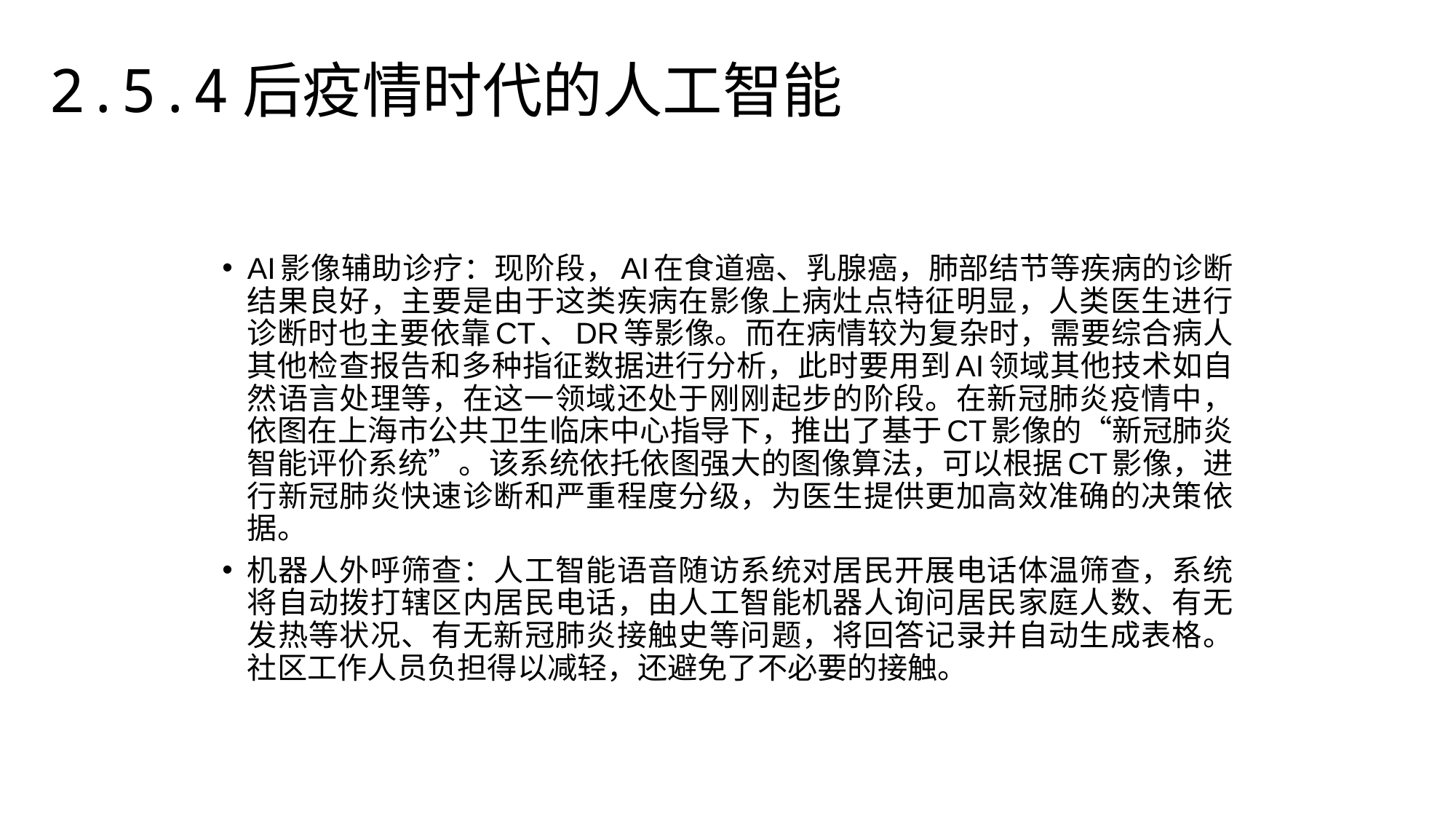

2.5.4后疫情时代的人工智能
AI影像辅助诊疗：现阶段，AI在食道癌、乳腺癌，肺部结节等疾病的诊断结果良好，主要是由于这类疾病在影像上病灶点特征明显，人类医生进行诊断时也主要依靠CT、DR等影像。而在病情较为复杂时，需要综合病人其他检查报告和多种指征数据进行分析，此时要用到AI领域其他技术如自然语言处理等，在这一领域还处于刚刚起步的阶段。在新冠肺炎疫情中，依图在上海市公共卫生临床中心指导下，推出了基于CT影像的“新冠肺炎智能评价系统”。该系统依托依图强大的图像算法，可以根据CT影像，进行新冠肺炎快速诊断和严重程度分级，为医生提供更加高效准确的决策依据。
机器人外呼筛查：人工智能语音随访系统对居民开展电话体温筛查，系统将自动拨打辖区内居民电话，由人工智能机器人询问居民家庭人数、有无发热等状况、有无新冠肺炎接触史等问题，将回答记录并自动生成表格。社区工作人员负担得以减轻，还避免了不必要的接触。